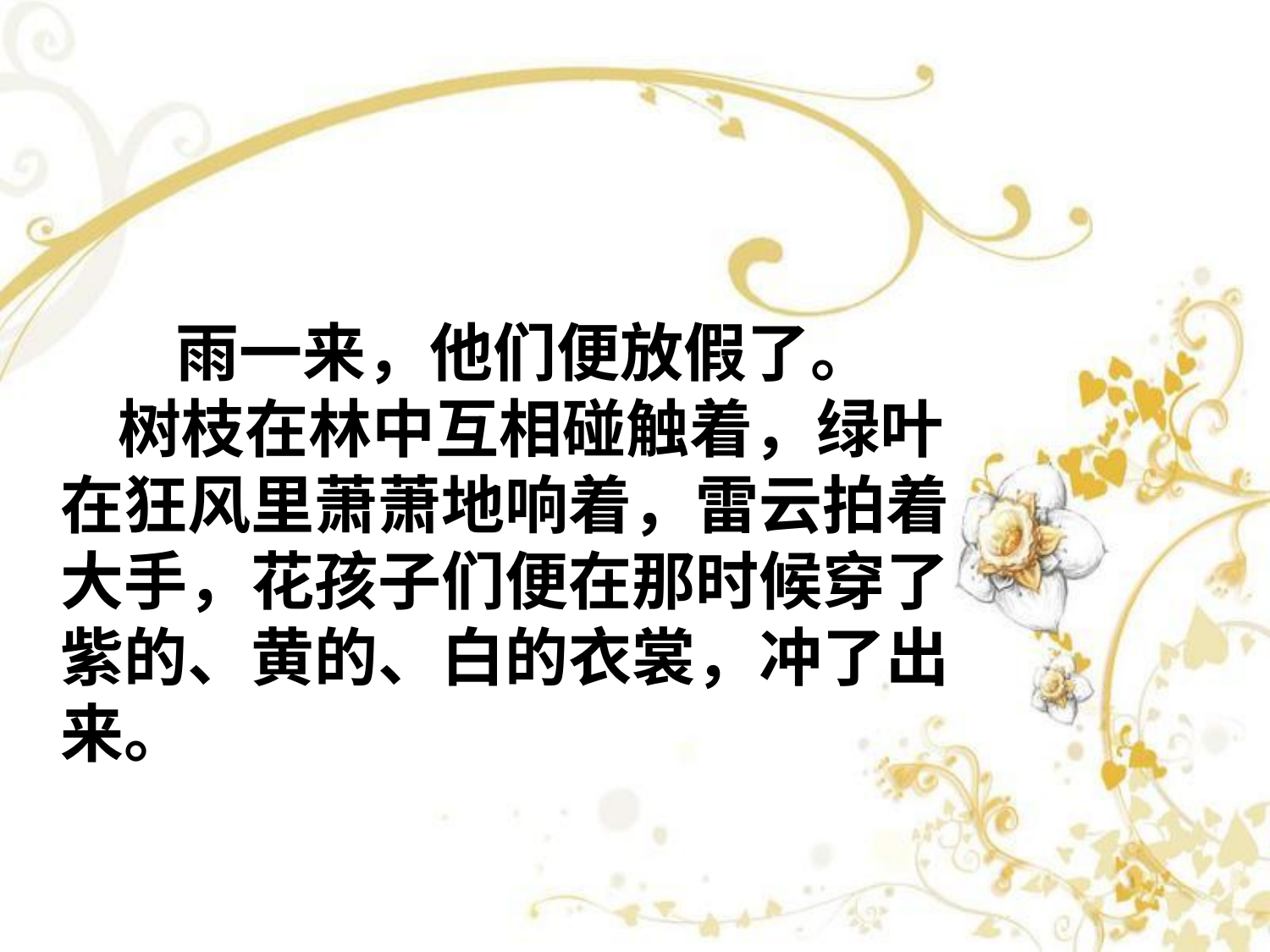

雨一来，他们便放假了。
    树枝在林中互相碰触着，绿叶在狂风里萧萧地响着，雷云拍着大手，花孩子们便在那时候穿了紫的、黄的、白的衣裳，冲了出来。